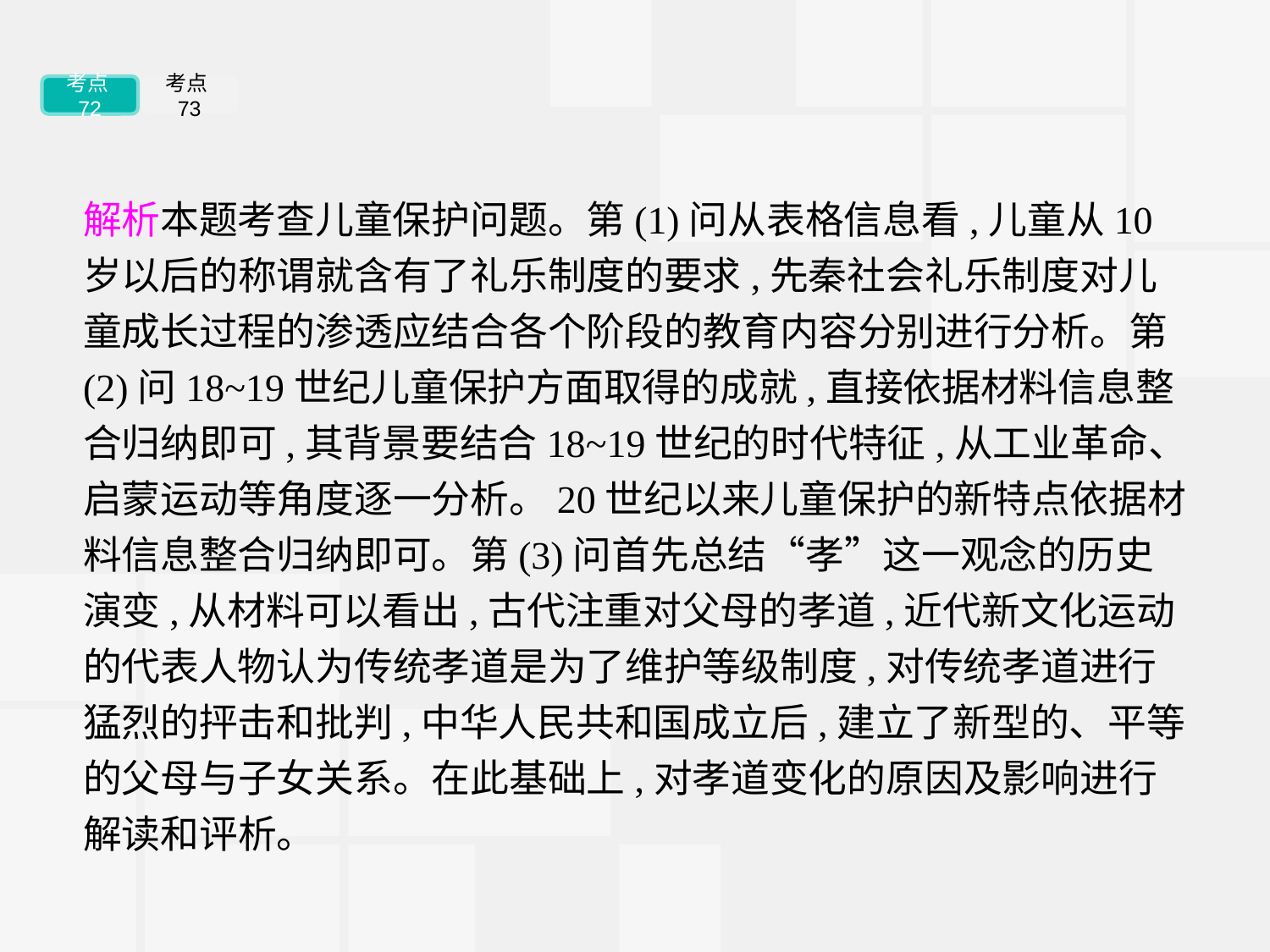

考点72
考点73
解析本题考查儿童保护问题。第(1)问从表格信息看,儿童从10岁以后的称谓就含有了礼乐制度的要求,先秦社会礼乐制度对儿童成长过程的渗透应结合各个阶段的教育内容分别进行分析。第(2)问18~19世纪儿童保护方面取得的成就,直接依据材料信息整合归纳即可,其背景要结合18~19世纪的时代特征,从工业革命、启蒙运动等角度逐一分析。20世纪以来儿童保护的新特点依据材料信息整合归纳即可。第(3)问首先总结“孝”这一观念的历史演变,从材料可以看出,古代注重对父母的孝道,近代新文化运动的代表人物认为传统孝道是为了维护等级制度,对传统孝道进行猛烈的抨击和批判,中华人民共和国成立后,建立了新型的、平等的父母与子女关系。在此基础上,对孝道变化的原因及影响进行解读和评析。